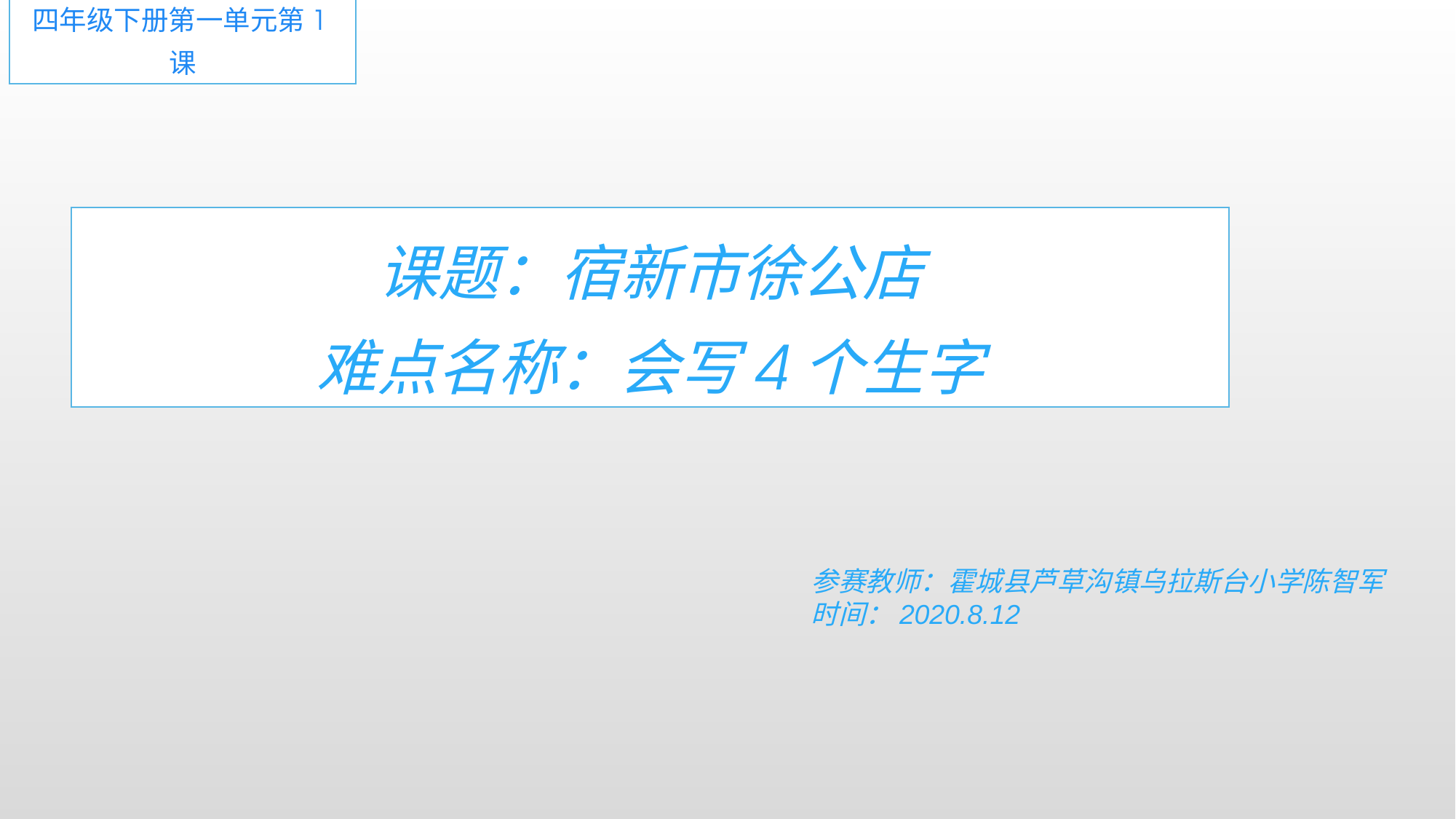

四年级下册第一单元第1课
课题：宿新市徐公店
难点名称：会写4个生字
参赛教师：霍城县芦草沟镇乌拉斯台小学陈智军
时间：2020.8.12
1